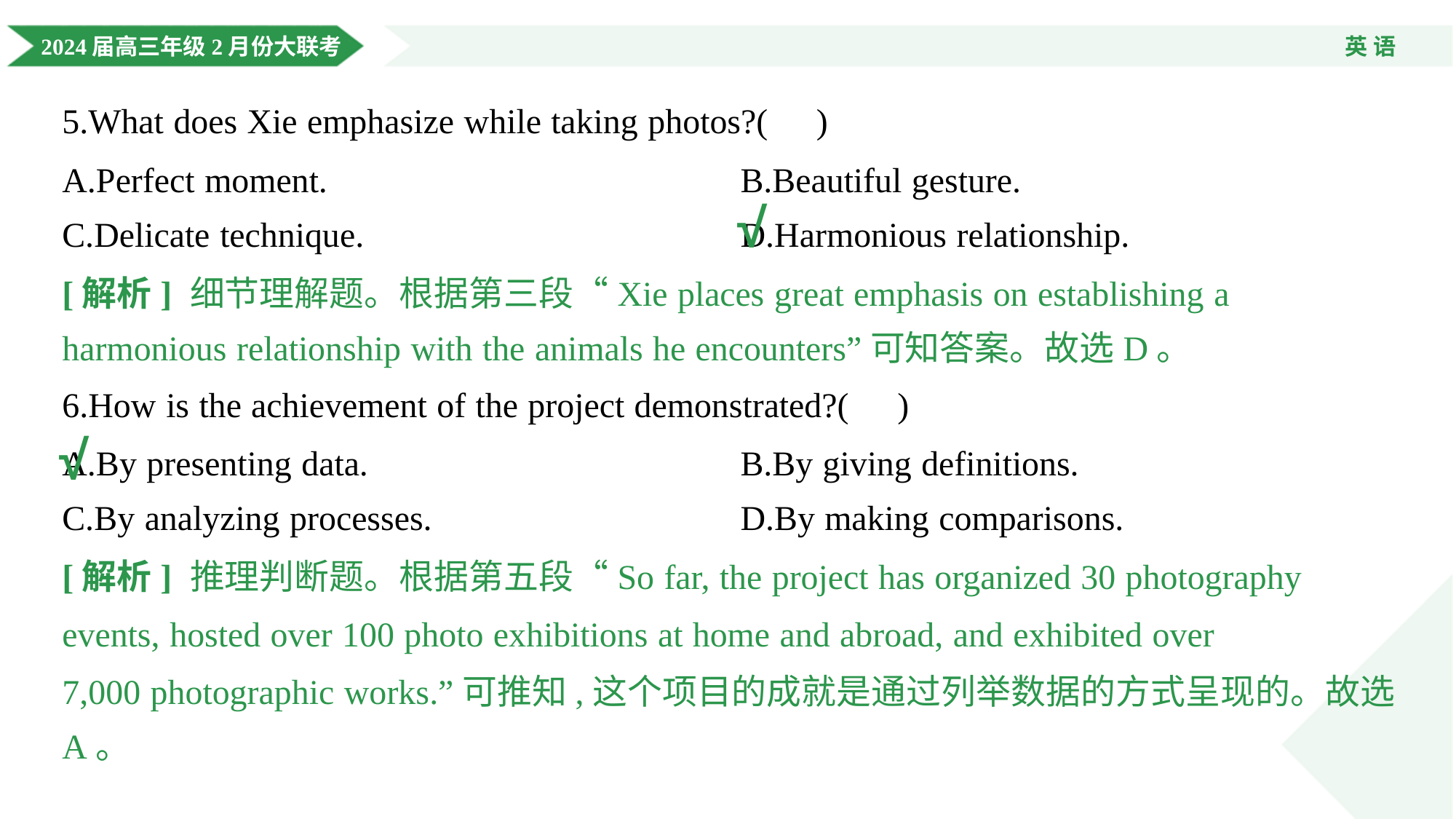

5.What does Xie emphasize while taking photos?(     )
A.Perfect moment.	B.Beautiful gesture.
C.Delicate technique.	D.Harmonious relationship.
√
[解析] 细节理解题。根据第三段“Xie places great emphasis on establishing a
harmonious relationship with the animals he encounters”可知答案。故选D。
6.How is the achievement of the project demonstrated?(     )
√
A.By presenting data.	B.By giving definitions.
C.By analyzing processes.	D.By making comparisons.
[解析] 推理判断题。根据第五段“So far, the project has organized 30 photography
events, hosted over 100 photo exhibitions at home and abroad, and exhibited over
7,000 photographic works.”可推知,这个项目的成就是通过列举数据的方式呈现的。故选
A。